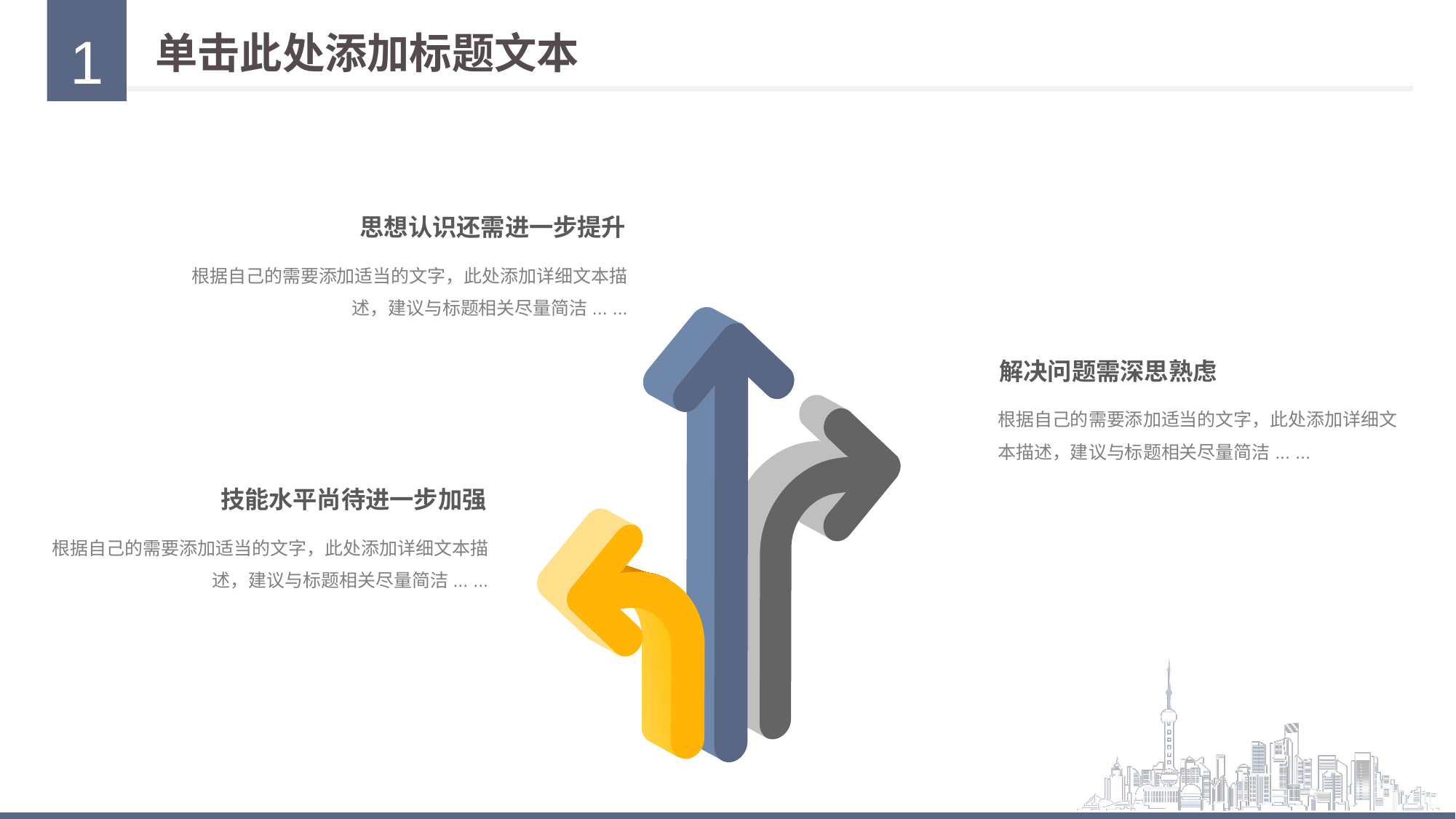

1
单击此处添加标题文本

思想认识还需进一步提升
根据自己的需要添加适当的文字，此处添加详细文本描述，建议与标题相关尽量简洁... ...

解决问题需深思熟虑
根据自己的需要添加适当的文字，此处添加详细文本描述，建议与标题相关尽量简洁... ...
技能水平尚待进一步加强
根据自己的需要添加适当的文字，此处添加详细文本描述，建议与标题相关尽量简洁... ...